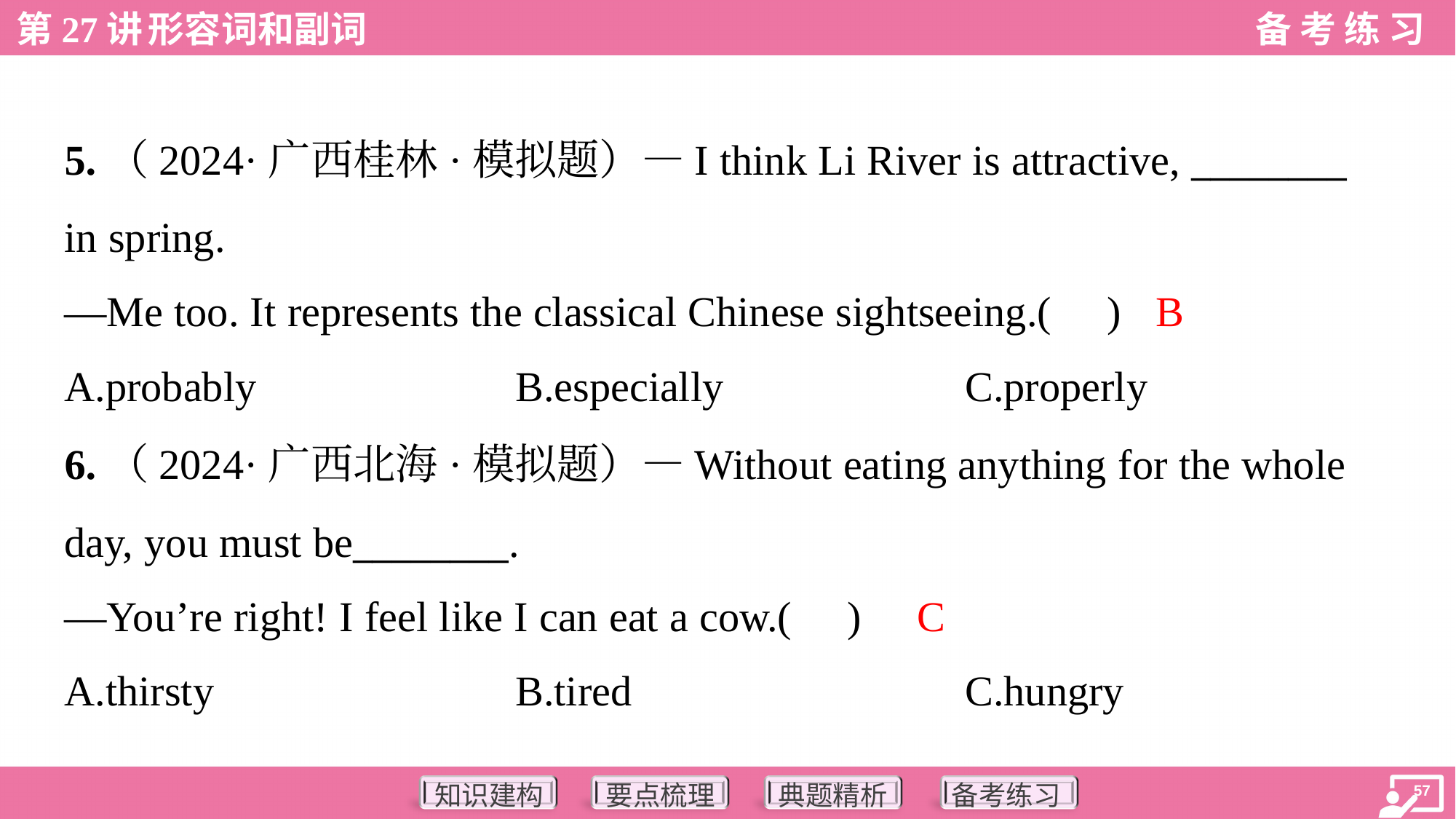

5.（2024·广西桂林·模拟题）—I think Li River is attractive, ________
in spring.
—Me too. It represents the classical Chinese sightseeing.(     )
B
A.probably	B.especially	C.properly
6.（2024·广西北海·模拟题）—Without eating anything for the whole
day, you must be________.
—You’re right! I feel like I can eat a cow.(     )
C
A.thirsty	B.tired	C.hungry